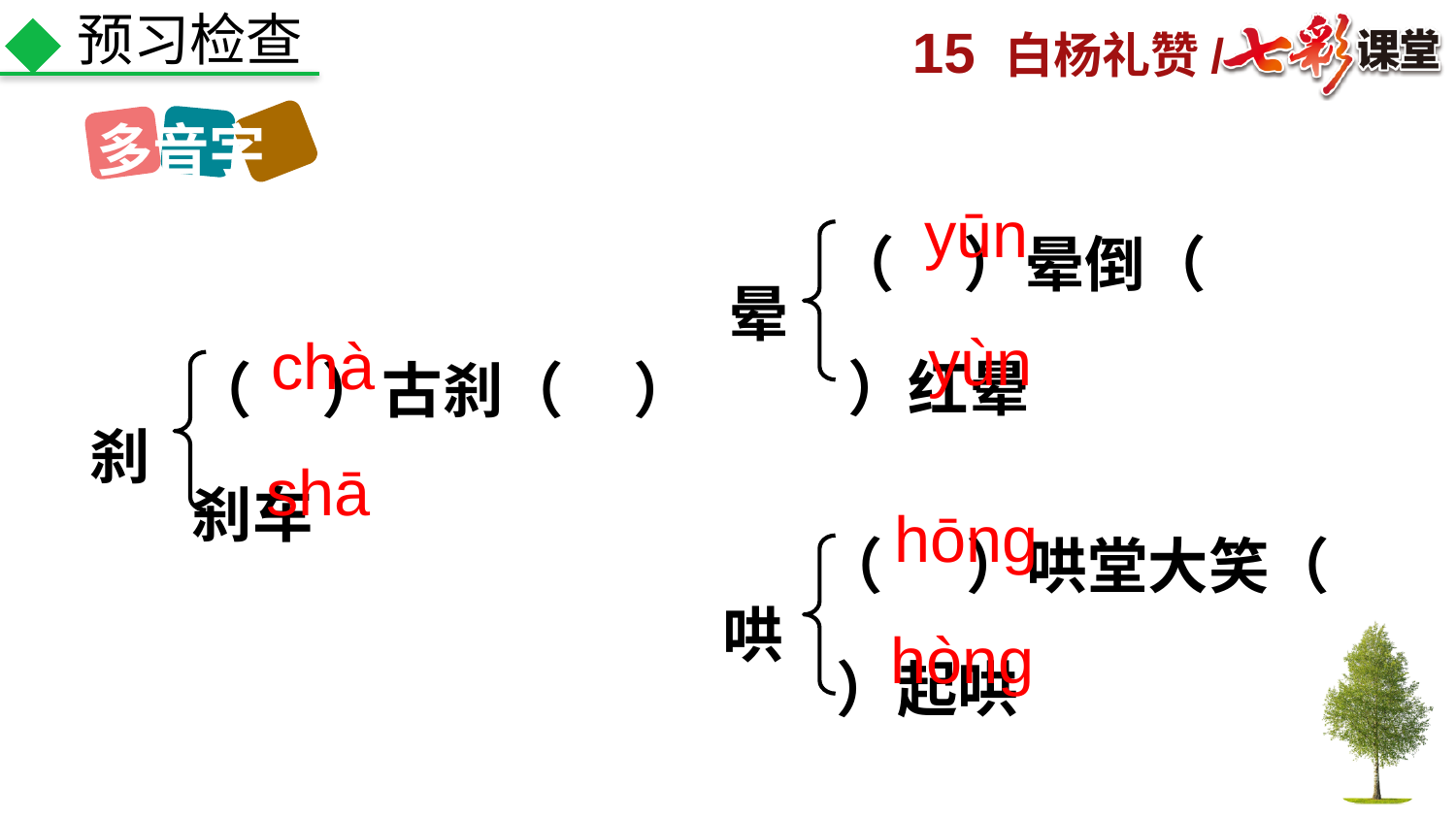

预习检查

多音字

（     ）晕倒（     ）红晕
yūn

晕
（     ）古刹（     ）刹车
yùn
chà

刹
shā
（      ）哄堂大笑（      ）起哄
hōnɡ

哄
hònɡ